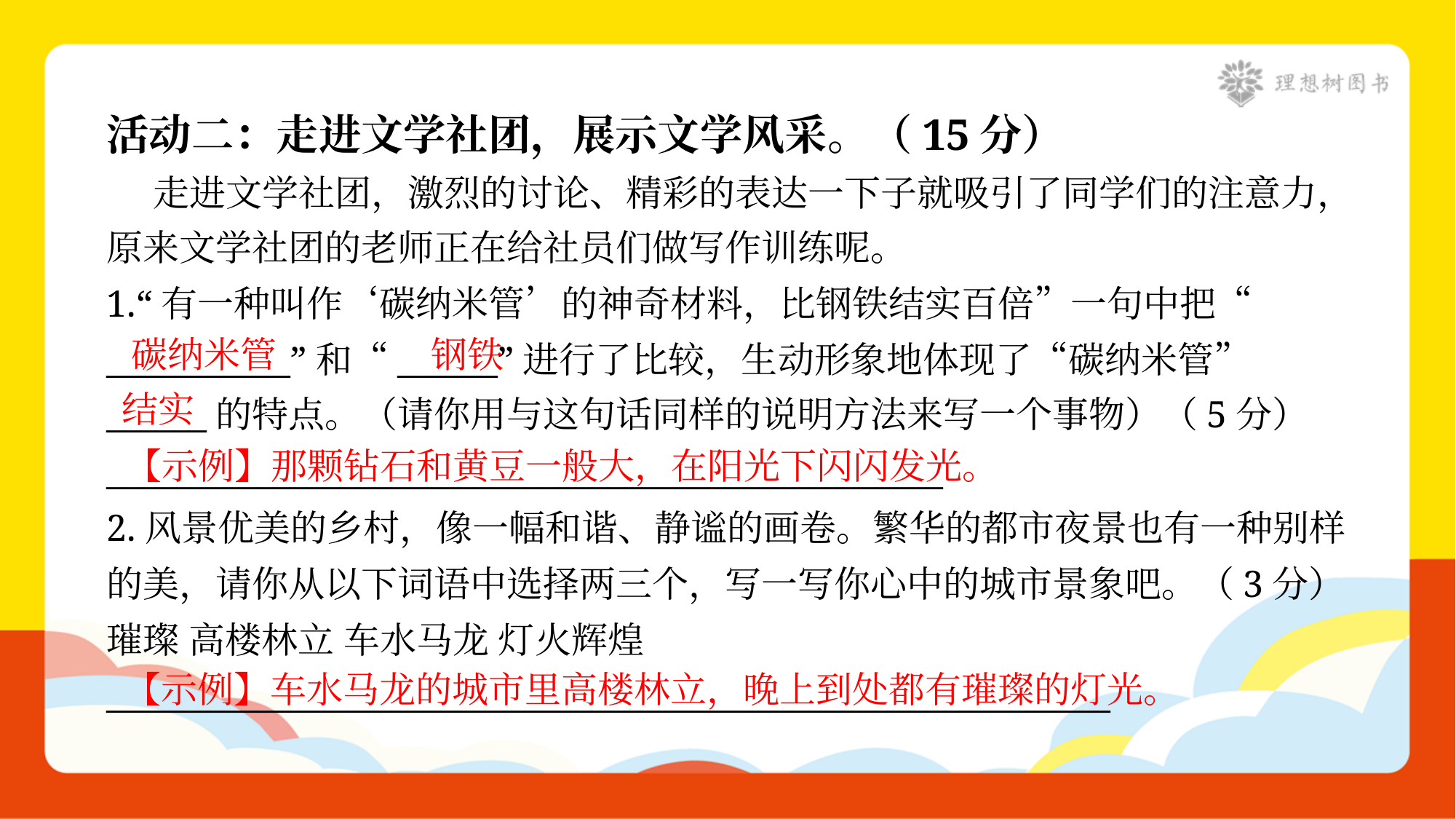

活动二：走进文学社团，展示文学风采。（15分）
    走进文学社团，激烈的讨论、精彩的表达一下子就吸引了同学们的注意力，
原来文学社团的老师正在给社员们做写作训练呢。
1.“有一种叫作‘碳纳米管’的神奇材料，比钢铁结实百倍”一句中把“
___________”和“______”进行了比较，生动形象地体现了“碳纳米管”
______的特点。（请你用与这句话同样的说明方法来写一个事物）（5分）
碳纳米管
钢铁
结实
【示例】那颗钻石和黄豆一般大，在阳光下闪闪发光。
__________________________________________________
2.风景优美的乡村，像一幅和谐、静谧的画卷。繁华的都市夜景也有一种别样
的美，请你从以下词语中选择两三个，写一写你心中的城市景象吧。（3分）
璀璨 高楼林立 车水马龙 灯火辉煌
____________________________________________________________
【示例】车水马龙的城市里高楼林立，晚上到处都有璀璨的灯光。